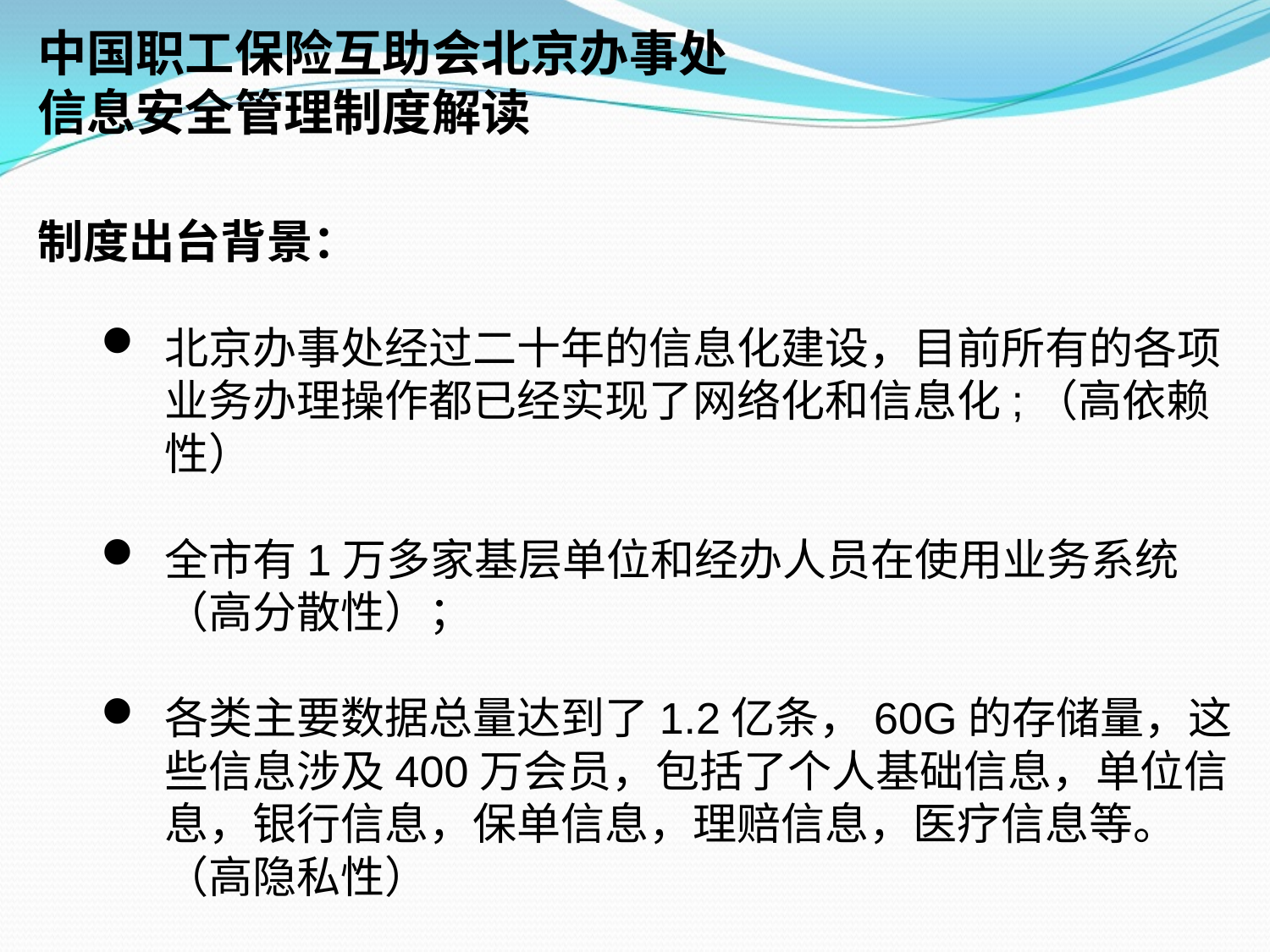

中国职工保险互助会北京办事处
信息安全管理制度解读
制度出台背景：

北京办事处经过二十年的信息化建设，目前所有的各项业务办理操作都已经实现了网络化和信息化;（高依赖性）

全市有1万多家基层单位和经办人员在使用业务系统（高分散性）；

各类主要数据总量达到了1.2亿条，60G的存储量，这些信息涉及400万会员，包括了个人基础信息，单位信息，银行信息，保单信息，理赔信息，医疗信息等。（高隐私性）